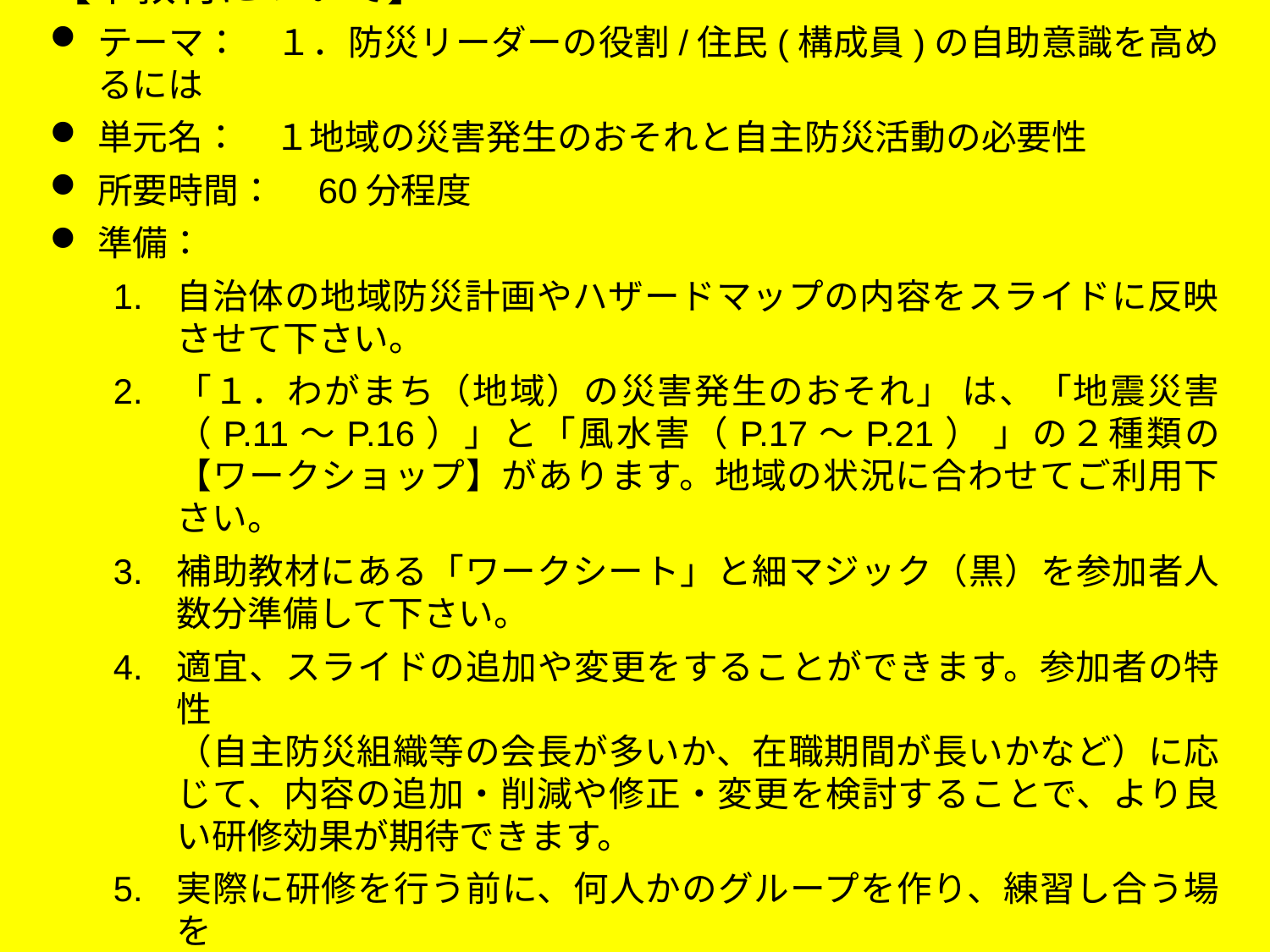

【本教材について】
テーマ：　１．防災リーダーの役割/住民(構成員)の自助意識を高めるには
単元名：　１地域の災害発生のおそれと自主防災活動の必要性
所要時間：　60分程度
準備：
自治体の地域防災計画やハザードマップの内容をスライドに反映
させて下さい。
「１．わがまち（地域）の災害発生のおそれ」 は、「地震災害（P.11～P.16）」と「風水害（P.17～P.21） 」の２種類の【ワークショップ】があります。地域の状況に合わせてご利用下さい。
補助教材にある「ワークシート」と細マジック（黒）を参加者人数分準備して下さい。
適宜、スライドの追加や変更をすることができます。参加者の特性
（自主防災組織等の会長が多いか、在職期間が長いかなど）に応じて、内容の追加・削減や修正・変更を検討することで、より良い研修効果が期待できます。
実際に研修を行う前に、何人かのグループを作り、練習し合う場を
設けることもよい研修とするうえで効果的です。